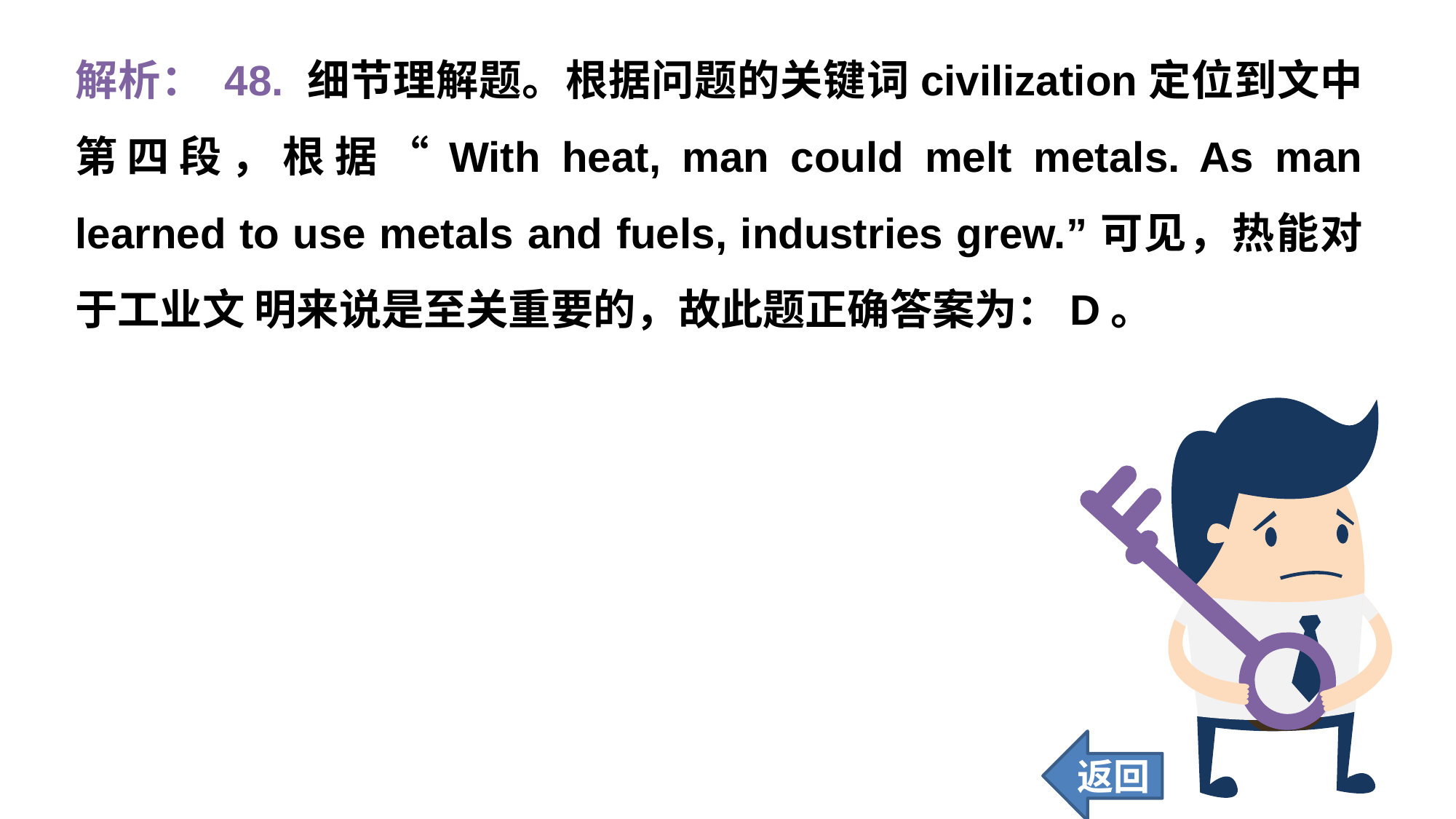

解析： 48. 细节理解题。根据问题的关键词civilization定位到文中第四段，根据“With heat, man could melt metals. As man learned to use metals and fuels, industries grew.”可见，热能对于工业文 明来说是至关重要的，故此题正确答案为：D。

返回
433